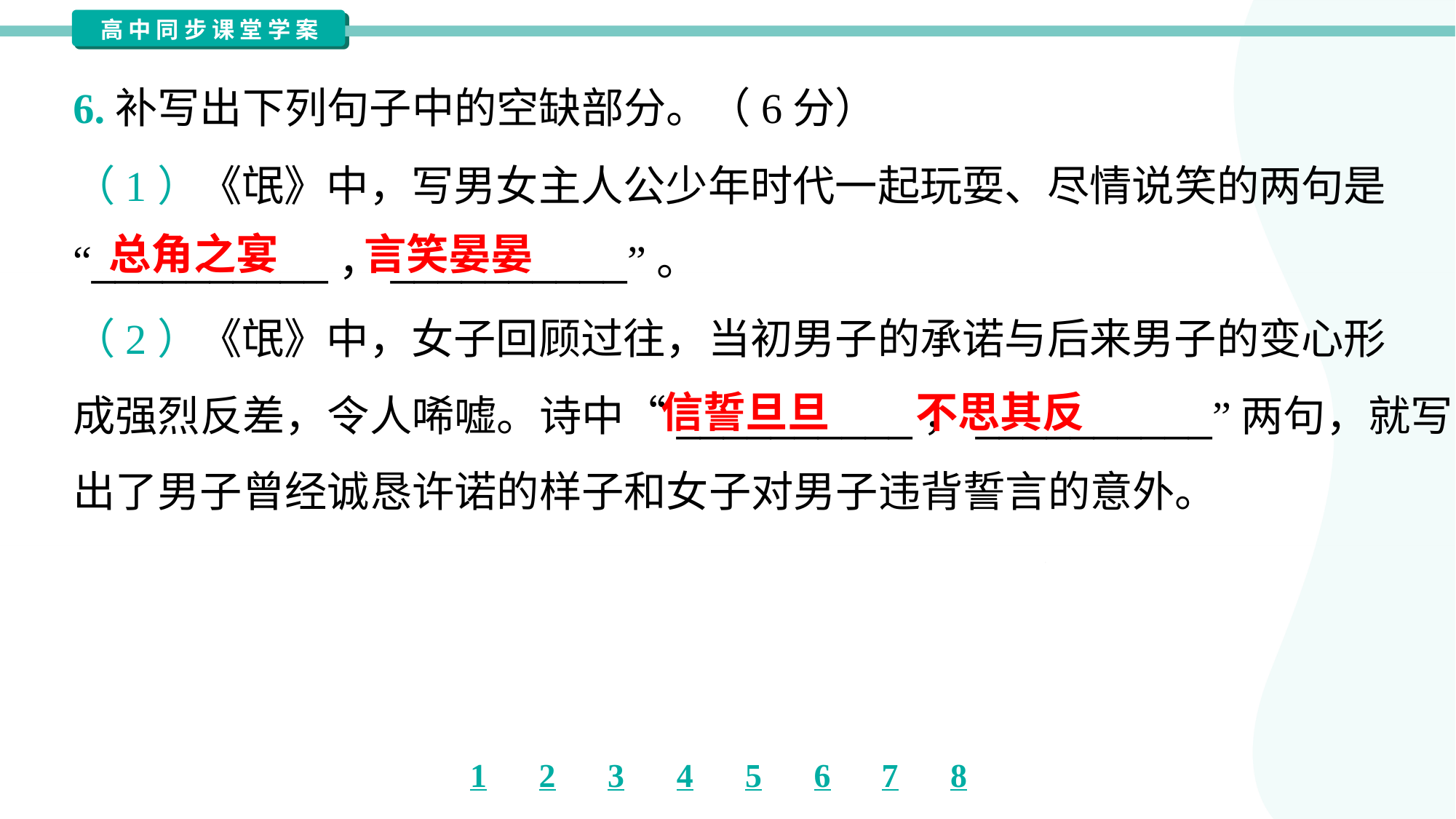

6.补写出下列句子中的空缺部分。（6分）
（1）《氓》中，写男女主人公少年时代一起玩耍、尽情说笑的两句是
“__________，__________”。
总角之宴
言笑晏晏
（2）《氓》中，女子回顾过往，当初男子的承诺与后来男子的变心形
成强烈反差，令人唏嘘。诗中“__________，__________”两句，就写
出了男子曾经诚恳许诺的样子和女子对男子违背誓言的意外。
信誓旦旦
不思其反